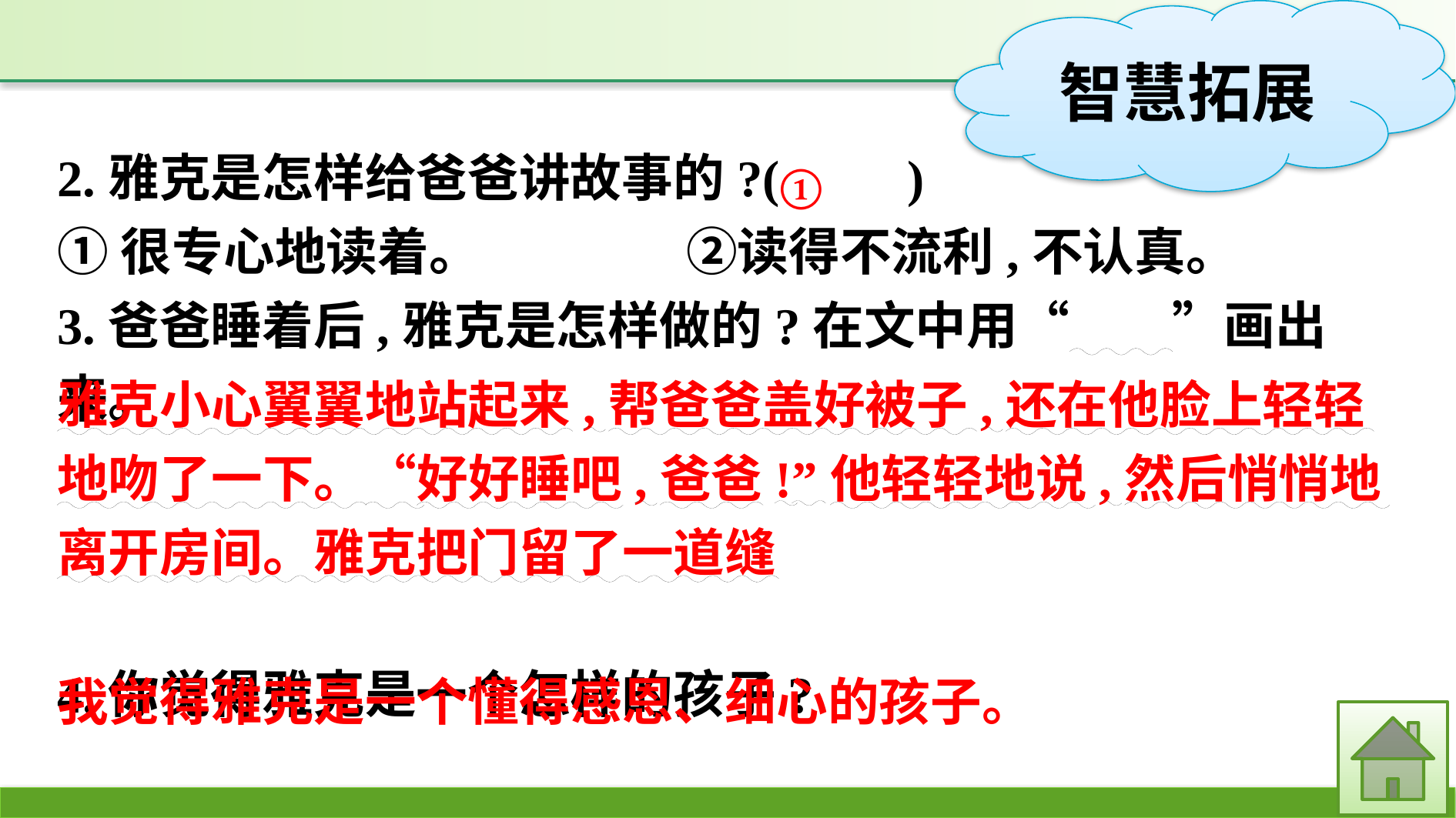

2.雅克是怎样给爸爸讲故事的?(　　)
①很专心地读着。　　　　②读得不流利,不认真。
3.爸爸睡着后,雅克是怎样做的?在文中用“　　”画出来。

4.你觉得雅克是一个怎样的孩子?
①
雅克小心翼翼地站起来,帮爸爸盖好被子,还在他脸上轻轻地吻了一下。“好好睡吧,爸爸!”他轻轻地说,然后悄悄地离开房间。雅克把门留了一道缝
我觉得雅克是一个懂得感恩、细心的孩子。